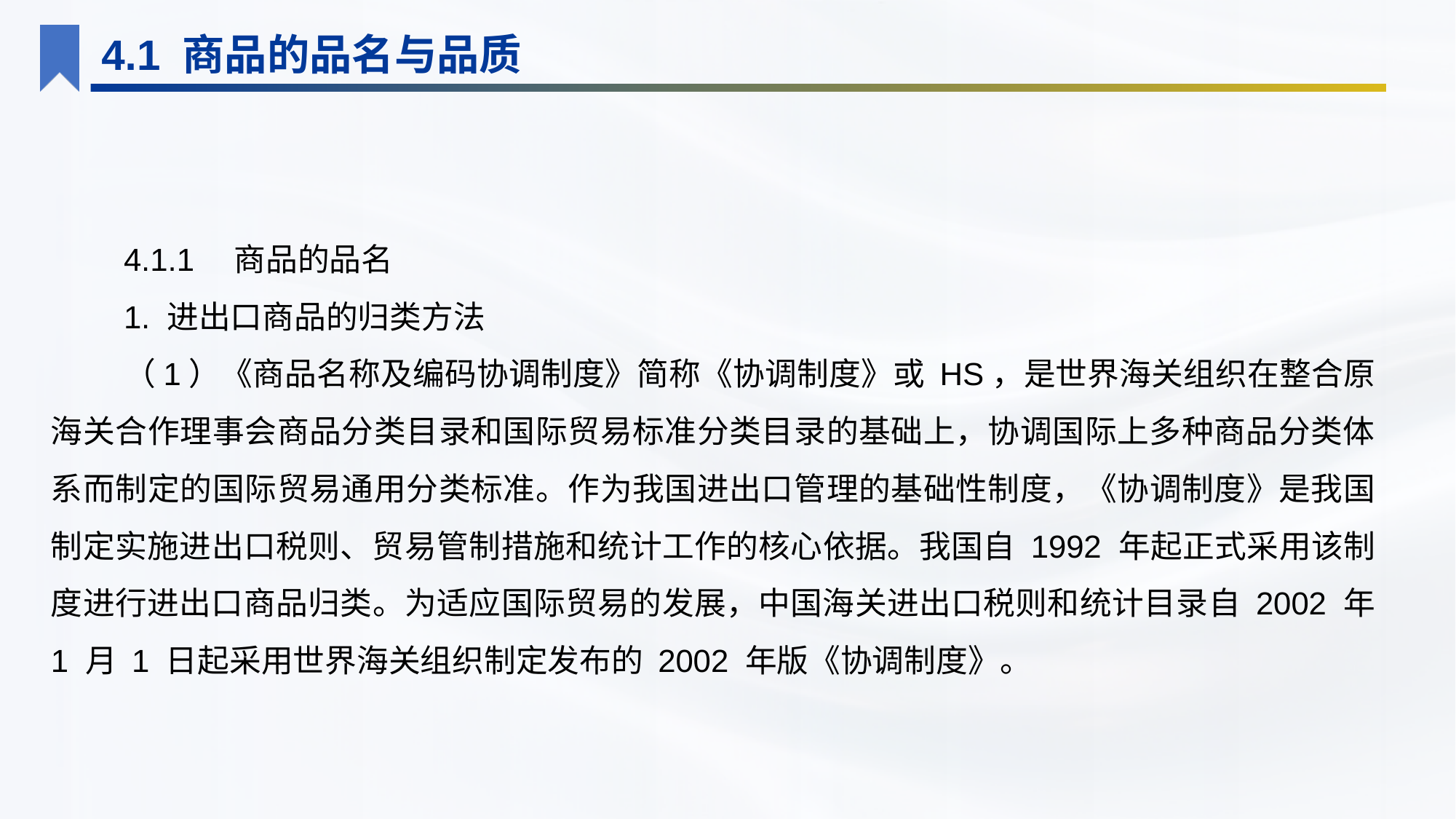

4.1 商品的品名与品质
4.1.1　商品的品名
1. 进出口商品的归类方法
（1）《商品名称及编码协调制度》简称《协调制度》或 HS，是世界海关组织在整合原海关合作理事会商品分类目录和国际贸易标准分类目录的基础上，协调国际上多种商品分类体系而制定的国际贸易通用分类标准。作为我国进出口管理的基础性制度，《协调制度》是我国制定实施进出口税则、贸易管制措施和统计工作的核心依据。我国自 1992 年起正式采用该制度进行进出口商品归类。为适应国际贸易的发展，中国海关进出口税则和统计目录自 2002 年 1 月 1 日起采用世界海关组织制定发布的 2002 年版《协调制度》。